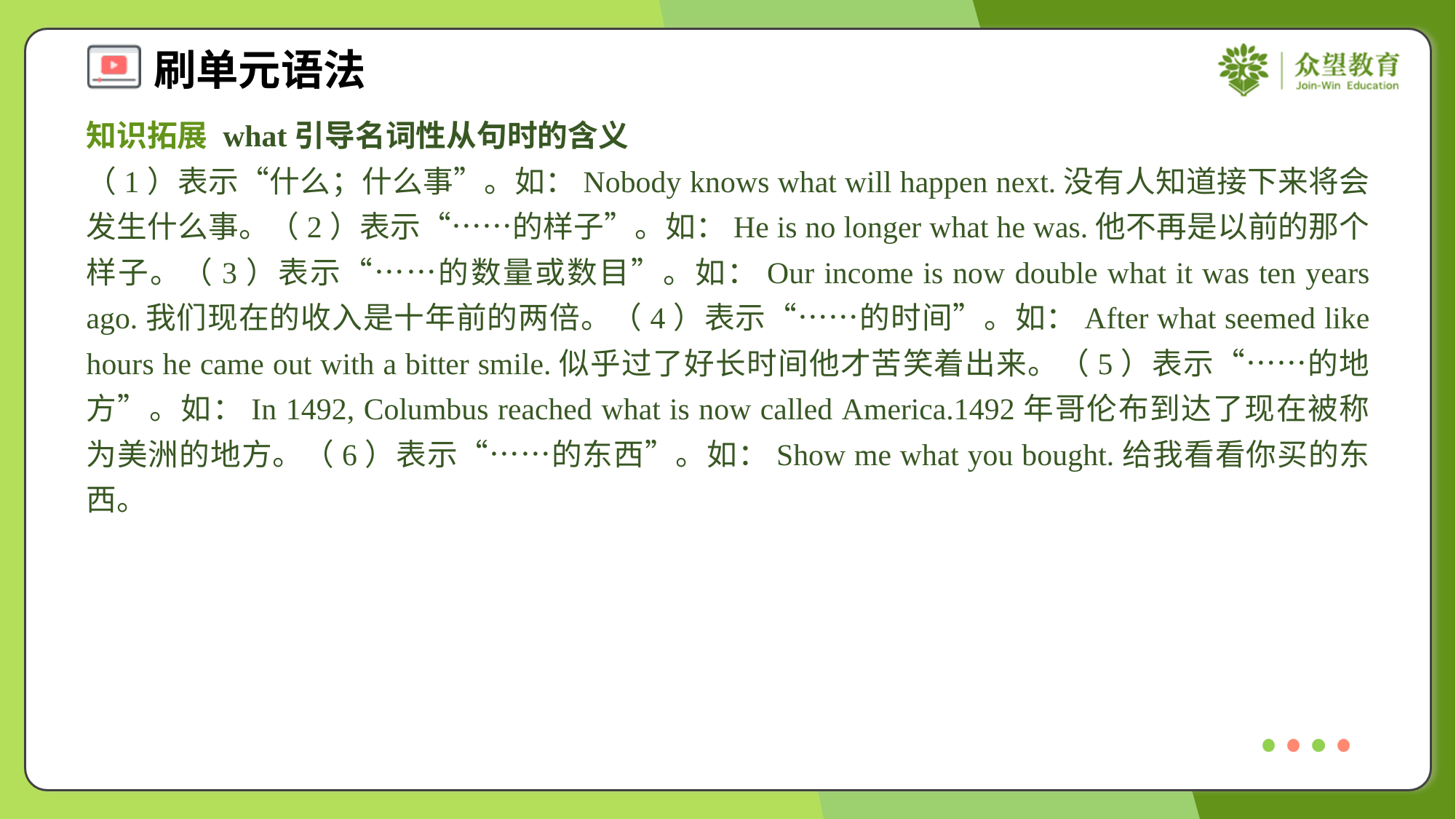

知识拓展 what引导名词性从句时的含义
（1）表示“什么；什么事”。如：Nobody knows what will happen next.没有人知道接下来将会发生什么事。（2）表示“……的样子”。如：He is no longer what he was.他不再是以前的那个样子。（3）表示“……的数量或数目”。如：Our income is now double what it was ten years ago.我们现在的收入是十年前的两倍。（4）表示“……的时间”。如：After what seemed like hours he came out with a bitter smile.似乎过了好长时间他才苦笑着出来。（5）表示“……的地方”。如：In 1492, Columbus reached what is now called America.1492年哥伦布到达了现在被称为美洲的地方。（6）表示“……的东西”。如：Show me what you bought.给我看看你买的东西。